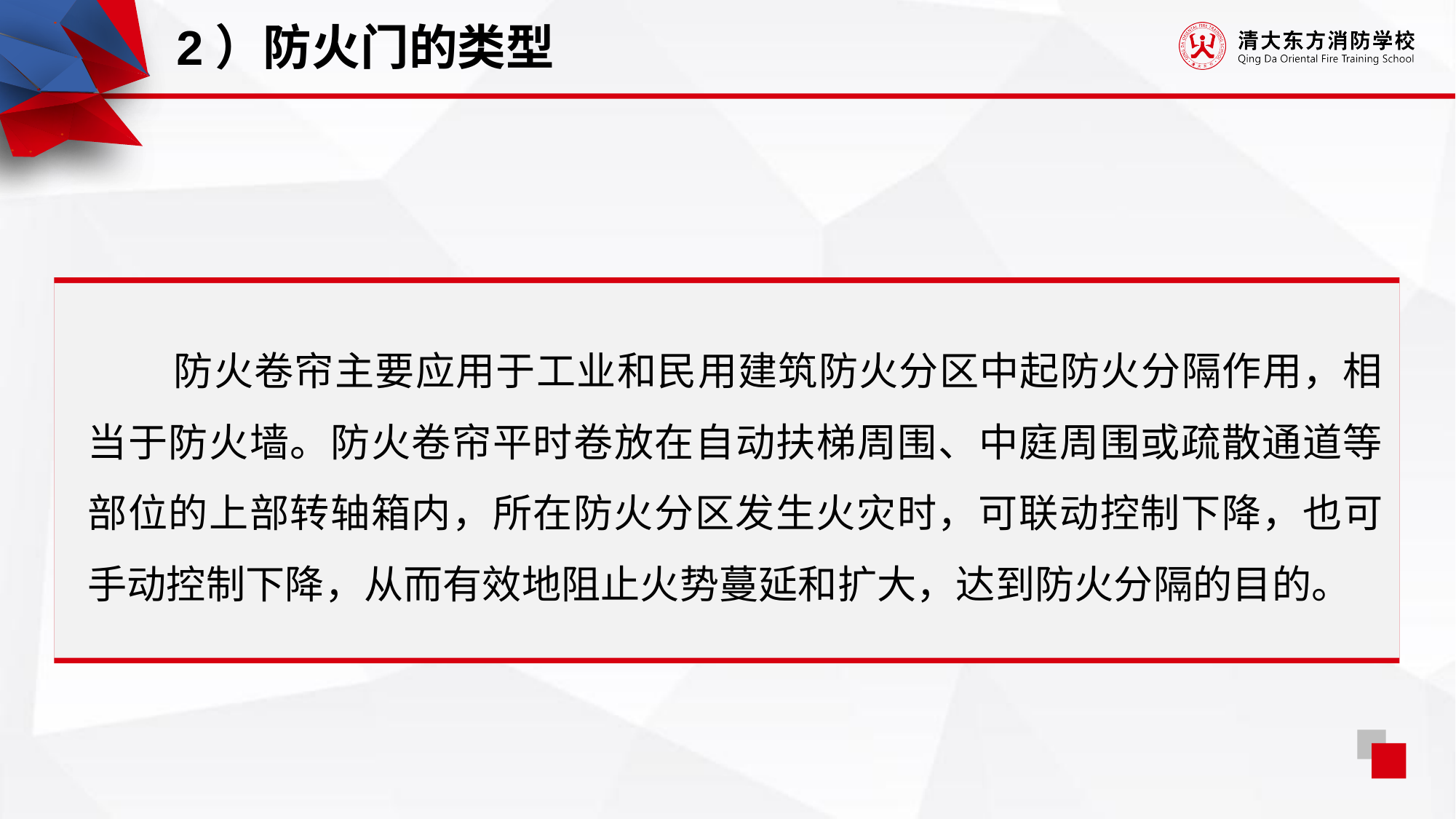

2）防火门的类型

防火卷帘主要应用于工业和民用建筑防火分区中起防火分隔作用，相当于防火墙。防火卷帘平时卷放在自动扶梯周围、中庭周围或疏散通道等部位的上部转轴箱内，所在防火分区发生火灾时，可联动控制下降，也可手动控制下降，从而有效地阻止火势蔓延和扩大，达到防火分隔的目的。